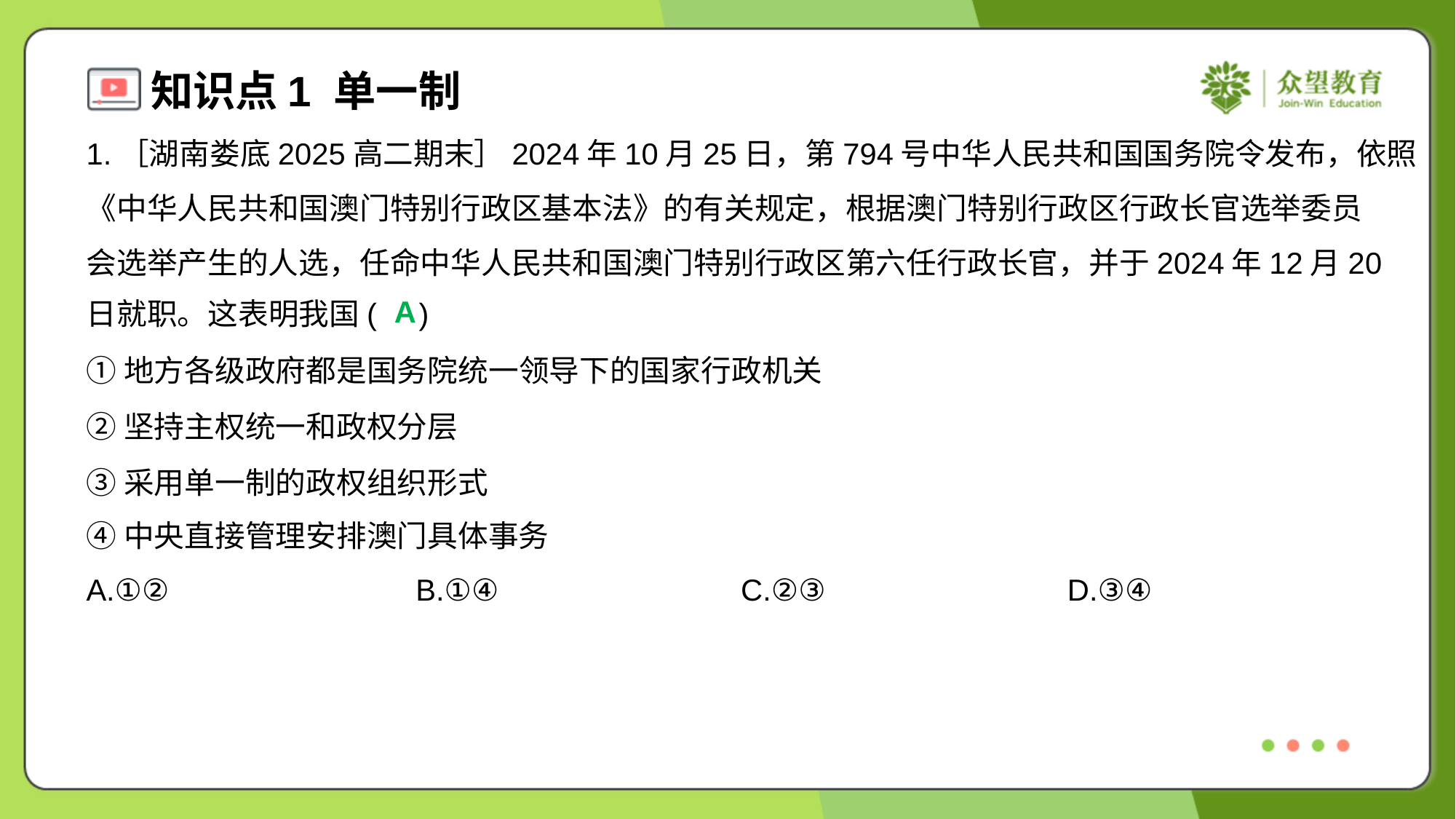

1.［湖南娄底2025高二期末］2024年10月25日，第794号中华人民共和国国务院令发布，依照
《中华人民共和国澳门特别行政区基本法》的有关规定，根据澳门特别行政区行政长官选举委员
会选举产生的人选，任命中华人民共和国澳门特别行政区第六任行政长官，并于2024年12月20
日就职。这表明我国(     )
A
①地方各级政府都是国务院统一领导下的国家行政机关
②坚持主权统一和政权分层
③采用单一制的政权组织形式
④中央直接管理安排澳门具体事务
A.①②	B.①④	C.②③	D.③④